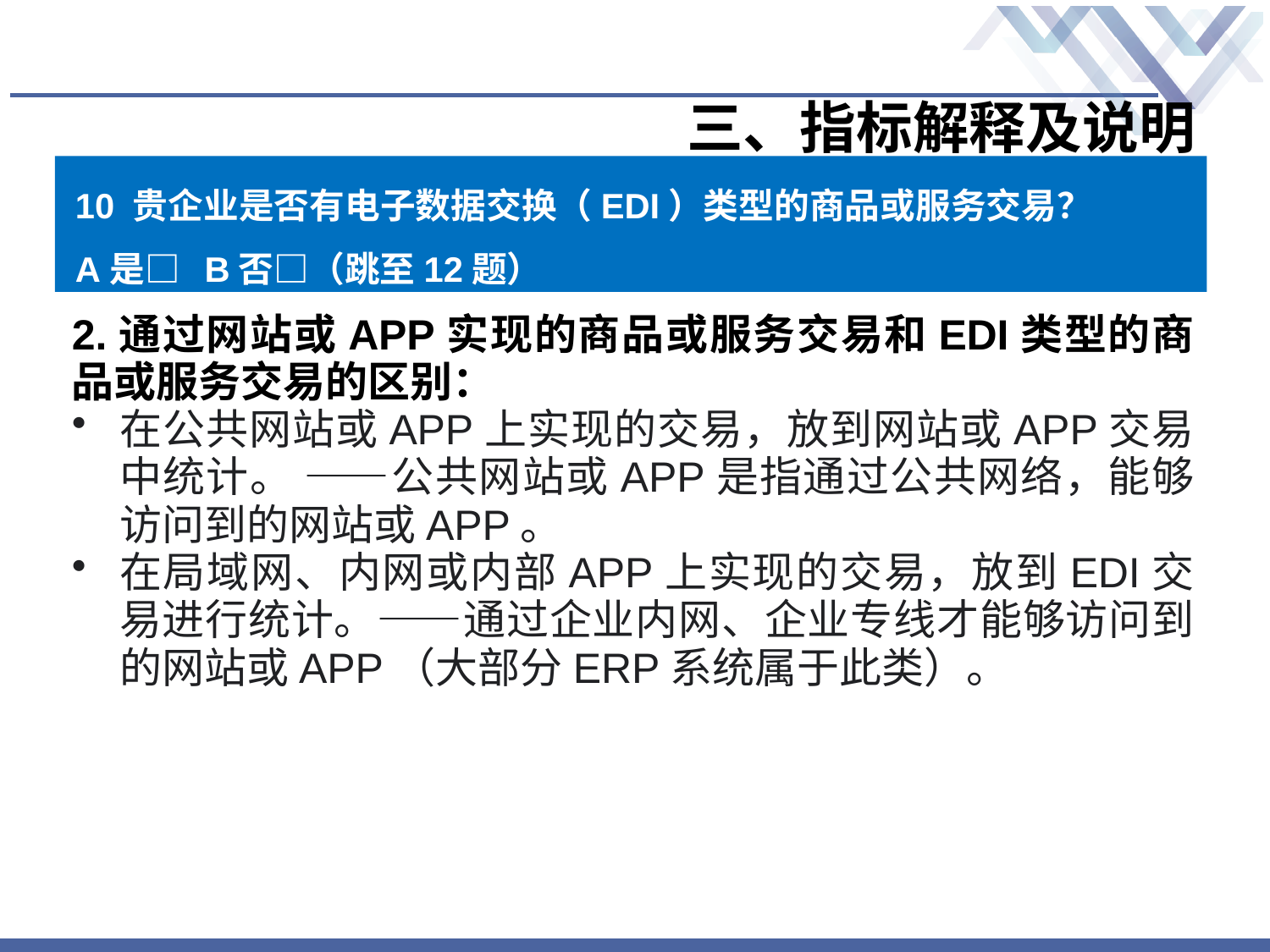

# 三、指标解释及说明
10 贵企业是否有电子数据交换（EDI）类型的商品或服务交易？
A是□  B否□（跳至12题）
2.通过网站或APP实现的商品或服务交易和EDI类型的商品或服务交易的区别：
在公共网站或APP上实现的交易，放到网站或APP交易中统计。 ——公共网站或APP是指通过公共网络，能够访问到的网站或APP。
在局域网、内网或内部APP上实现的交易，放到EDI交易进行统计。——通过企业内网、企业专线才能够访问到的网站或APP（大部分ERP系统属于此类）。